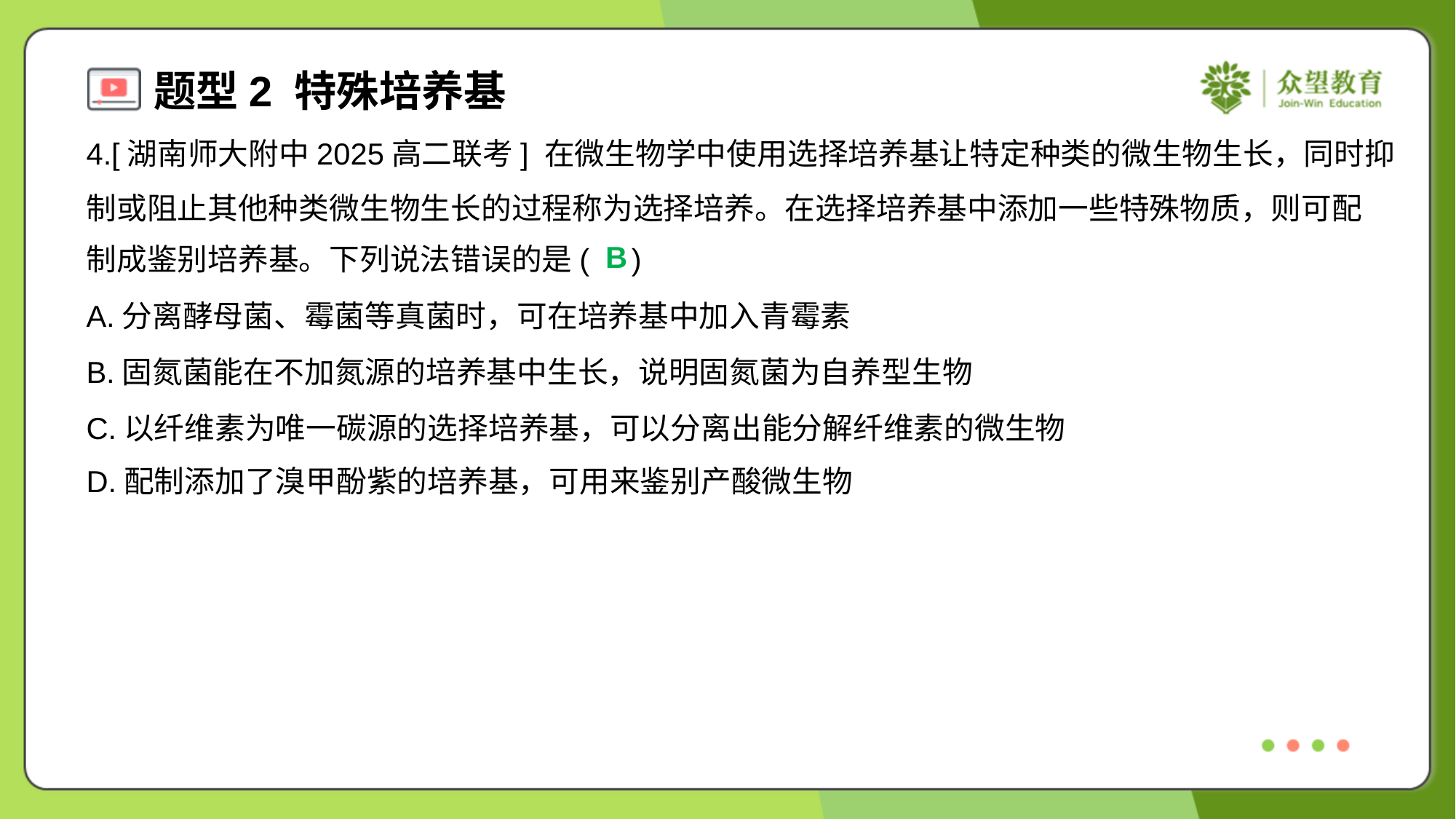

4.[湖南师大附中2025高二联考] 在微生物学中使用选择培养基让特定种类的微生物生长，同时抑
制或阻止其他种类微生物生长的过程称为选择培养。在选择培养基中添加一些特殊物质，则可配
制成鉴别培养基。下列说法错误的是(     )
B
A.分离酵母菌、霉菌等真菌时，可在培养基中加入青霉素
B.固氮菌能在不加氮源的培养基中生长，说明固氮菌为自养型生物
C.以纤维素为唯一碳源的选择培养基，可以分离出能分解纤维素的微生物
D.配制添加了溴甲酚紫的培养基，可用来鉴别产酸微生物